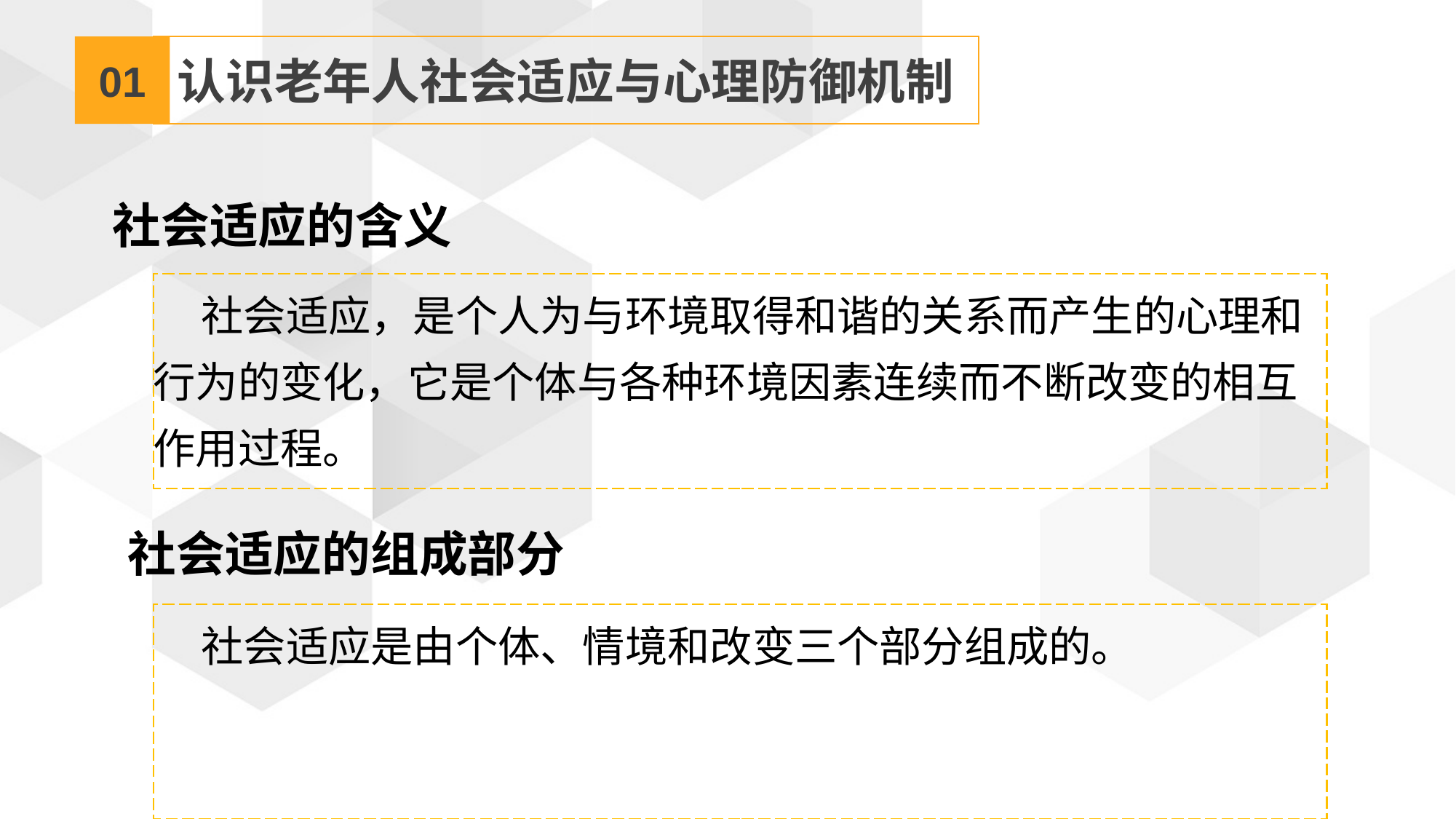

01
认识老年人社会适应与心理防御机制
社会适应的含义
    社会适应，是个人为与环境取得和谐的关系而产生的心理和行为的变化，它是个体与各种环境因素连续而不断改变的相互作用过程。

社会适应的组成部分
    社会适应是由个体、情境和改变三个部分组成的。